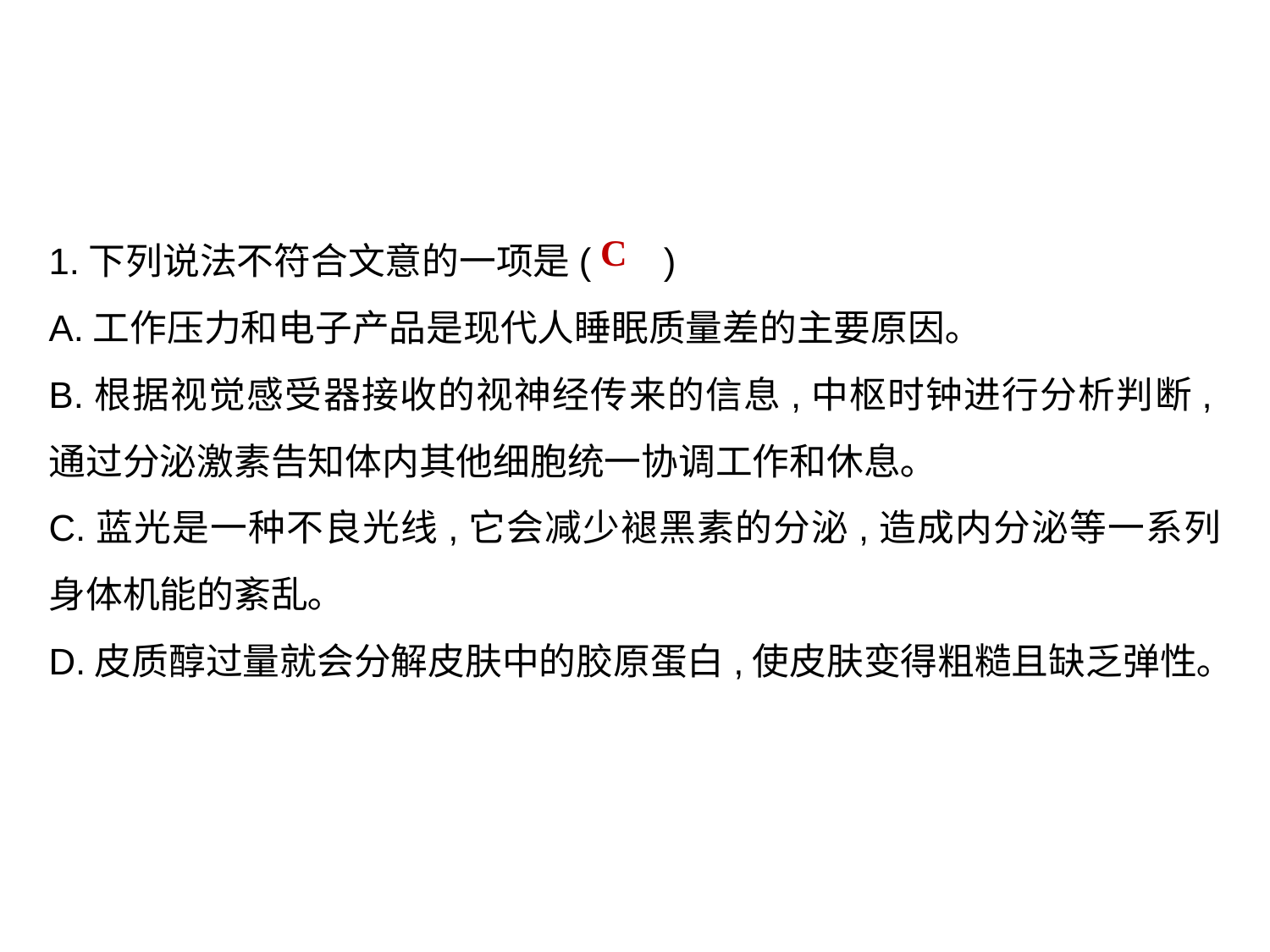

1.下列说法不符合文意的一项是(       )
A.工作压力和电子产品是现代人睡眠质量差的主要原因｡
B.根据视觉感受器接收的视神经传来的信息,中枢时钟进行分析判断,通过分泌激素告知体内其他细胞统一协调工作和休息｡
C.蓝光是一种不良光线,它会减少褪黑素的分泌,造成内分泌等一系列身体机能的紊乱｡
D.皮质醇过量就会分解皮肤中的胶原蛋白,使皮肤变得粗糙且缺乏弹性｡
C